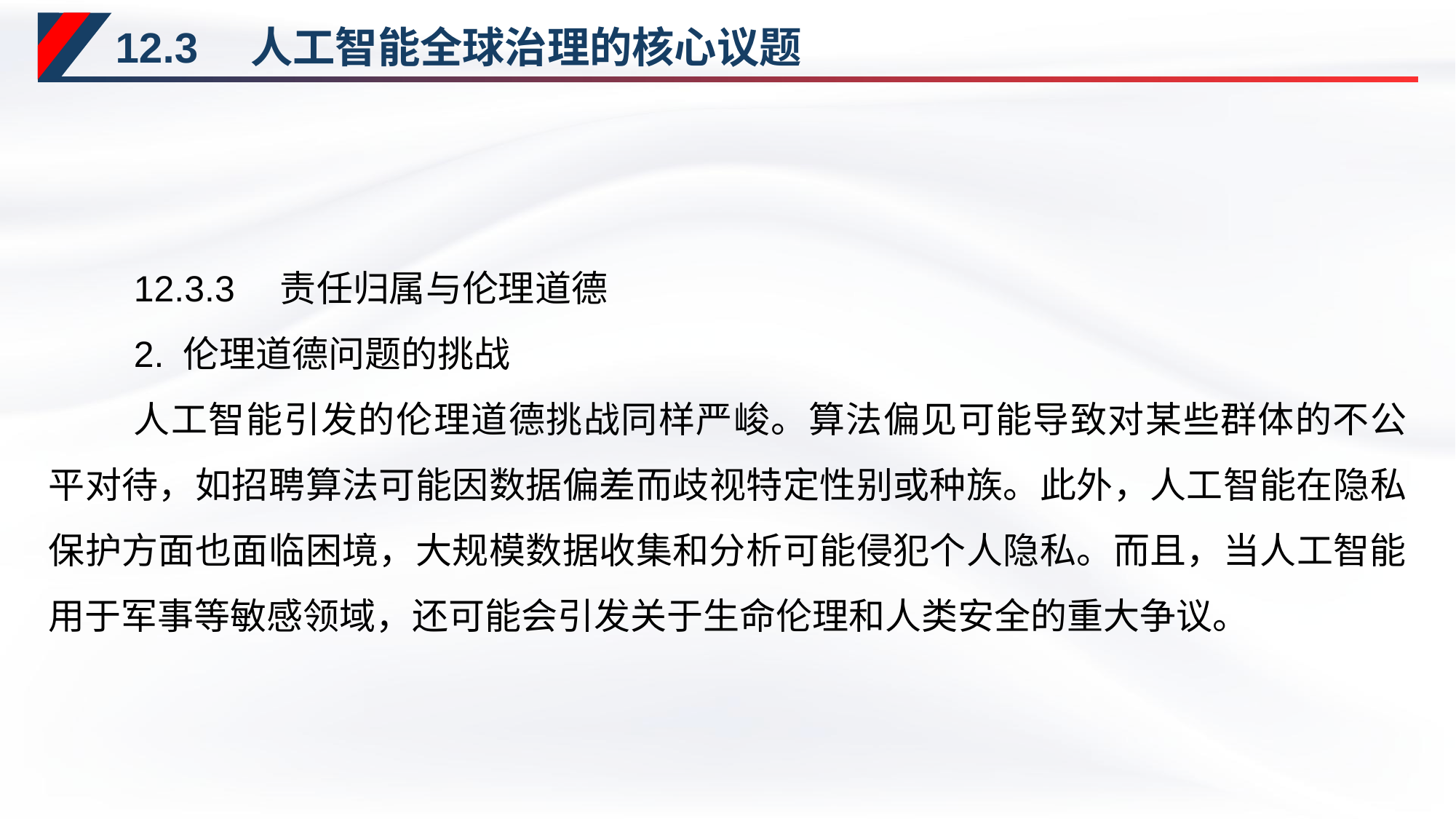

# 12.3　人工智能全球治理的核心议题
12.3.3　责任归属与伦理道德
2. 伦理道德问题的挑战
人工智能引发的伦理道德挑战同样严峻。算法偏见可能导致对某些群体的不公平对待，如招聘算法可能因数据偏差而歧视特定性别或种族。此外，人工智能在隐私保护方面也面临困境，大规模数据收集和分析可能侵犯个人隐私。而且，当人工智能用于军事等敏感领域，还可能会引发关于生命伦理和人类安全的重大争议。